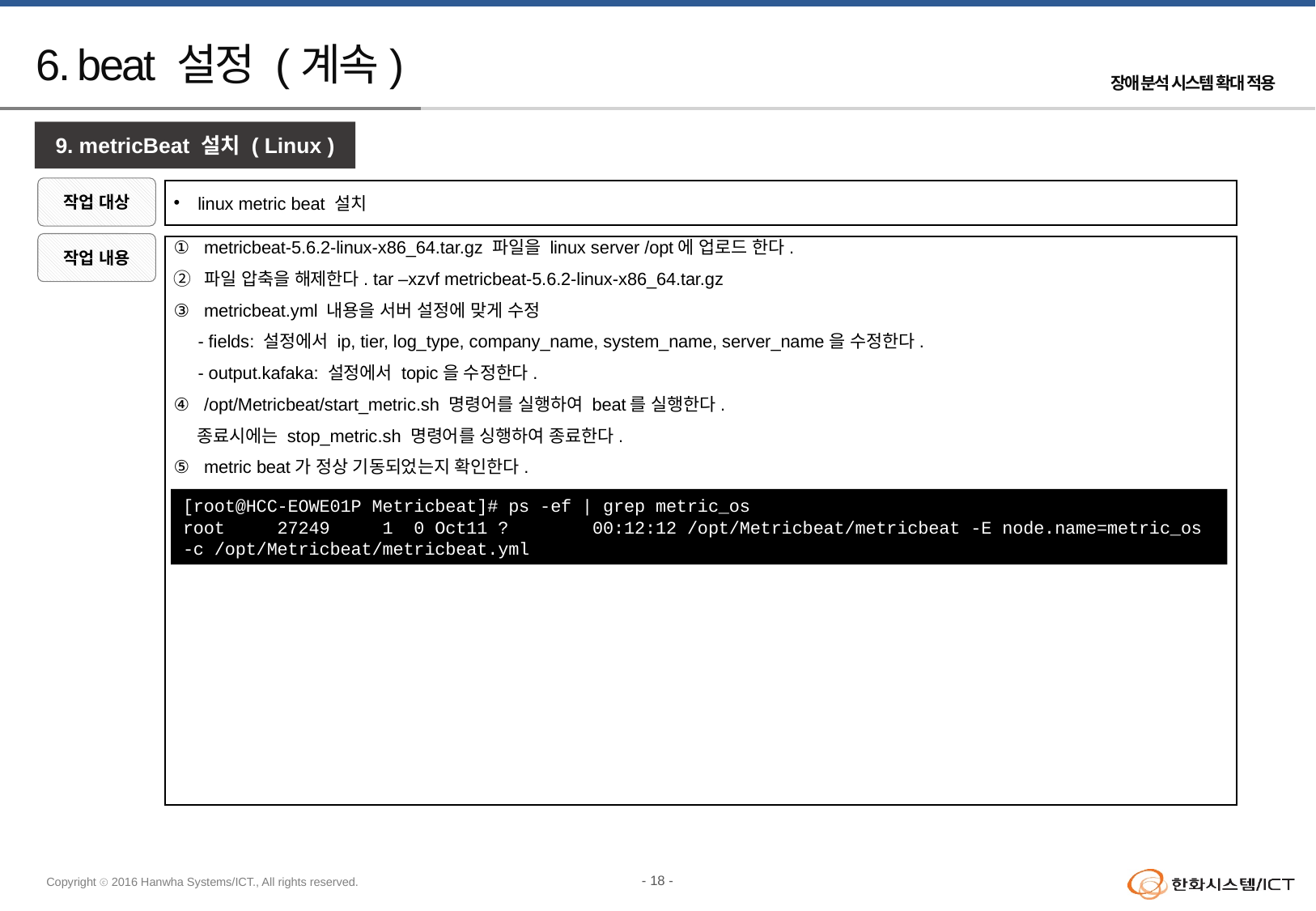

# 6. beat 설정 (계속)
9. metricBeat 설치 ( Linux )
작업 대상
linux metric beat 설치
작업 내용
metricbeat-5.6.2-linux-x86_64.tar.gz 파일을 linux server /opt에 업로드 한다.
파일 압축을 해제한다. tar –xzvf metricbeat-5.6.2-linux-x86_64.tar.gz
metricbeat.yml 내용을 서버 설정에 맞게 수정
     - fields: 설정에서 ip, tier, log_type, company_name, system_name, server_name을 수정한다.
     - output.kafaka: 설정에서 topic을 수정한다.
/opt/Metricbeat/start_metric.sh 명령어를 실행하여 beat를 실행한다.
    종료시에는 stop_metric.sh 명령어를 싱행하여 종료한다.
metric beat가 정상 기동되었는지 확인한다.

[root@HCC-EOWE01P Metricbeat]# ps -ef | grep metric_os
root     27249     1  0 Oct11 ?        00:12:12 /opt/Metricbeat/metricbeat -E node.name=metric_os -c /opt/Metricbeat/metricbeat.yml